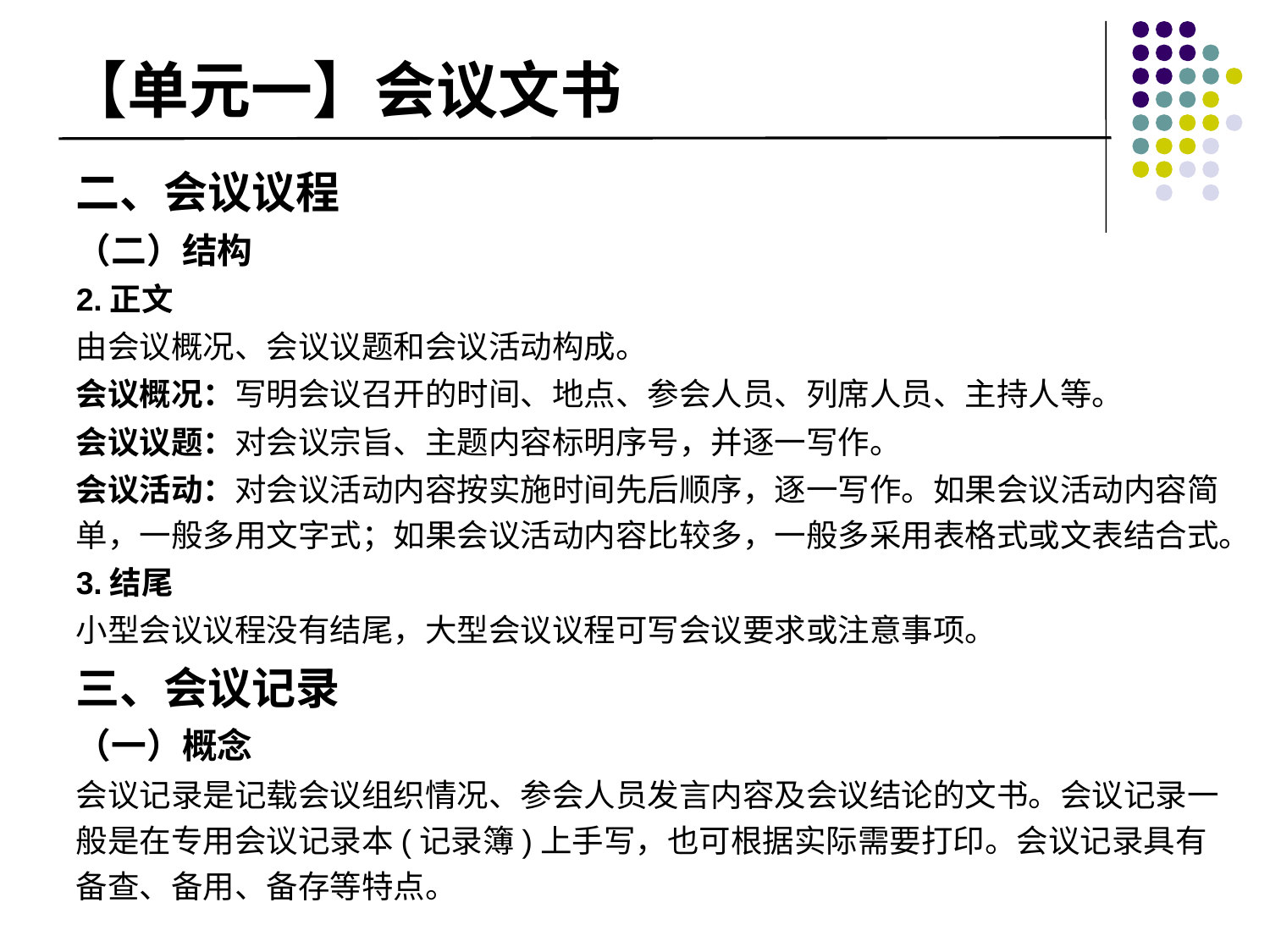

# 【单元一】会议文书
二、会议议程
（二）结构
2.正文
由会议概况、会议议题和会议活动构成。
会议概况：写明会议召开的时间、地点、参会人员、列席人员、主持人等。
会议议题：对会议宗旨、主题内容标明序号，并逐一写作。
会议活动：对会议活动内容按实施时间先后顺序，逐一写作。如果会议活动内容简单，一般多用文字式；如果会议活动内容比较多，一般多采用表格式或文表结合式。
3.结尾
小型会议议程没有结尾，大型会议议程可写会议要求或注意事项。
三、会议记录
（一）概念
会议记录是记载会议组织情况、参会人员发言内容及会议结论的文书。会议记录一般是在专用会议记录本(记录簿)上手写，也可根据实际需要打印。会议记录具有备查、备用、备存等特点。